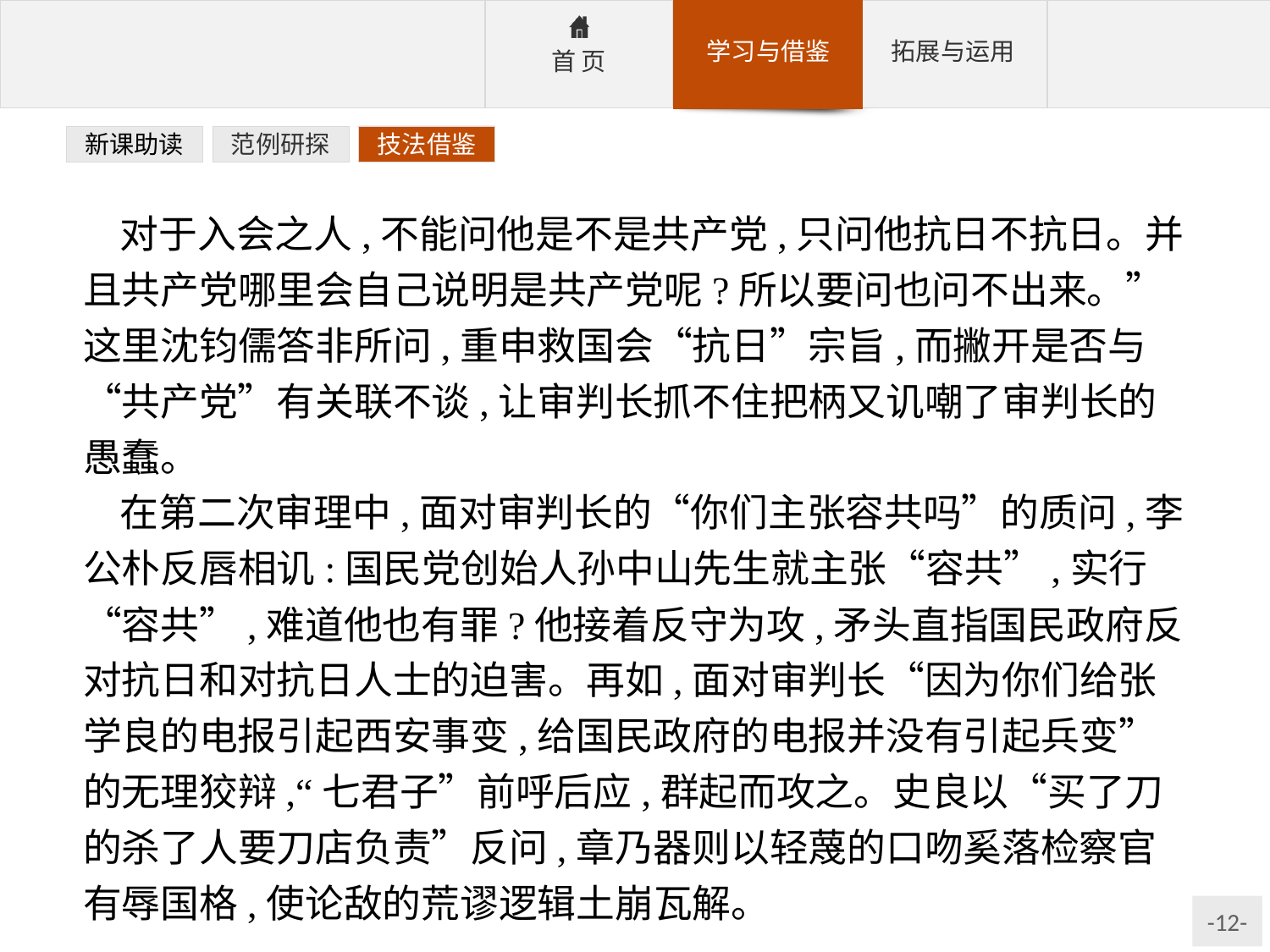

新课助读
范例研探
技法借鉴
对于入会之人,不能问他是不是共产党,只问他抗日不抗日。并且共产党哪里会自己说明是共产党呢?所以要问也问不出来。”这里沈钧儒答非所问,重申救国会“抗日”宗旨,而撇开是否与“共产党”有关联不谈,让审判长抓不住把柄又讥嘲了审判长的愚蠢。
在第二次审理中,面对审判长的“你们主张容共吗”的质问,李公朴反唇相讥:国民党创始人孙中山先生就主张“容共”,实行“容共”,难道他也有罪?他接着反守为攻,矛头直指国民政府反对抗日和对抗日人士的迫害。再如,面对审判长“因为你们给张学良的电报引起西安事变,给国民政府的电报并没有引起兵变”的无理狡辩,“七君子”前呼后应,群起而攻之。史良以“买了刀的杀了人要刀店负责”反问,章乃器则以轻蔑的口吻奚落检察官有辱国格,使论敌的荒谬逻辑土崩瓦解。